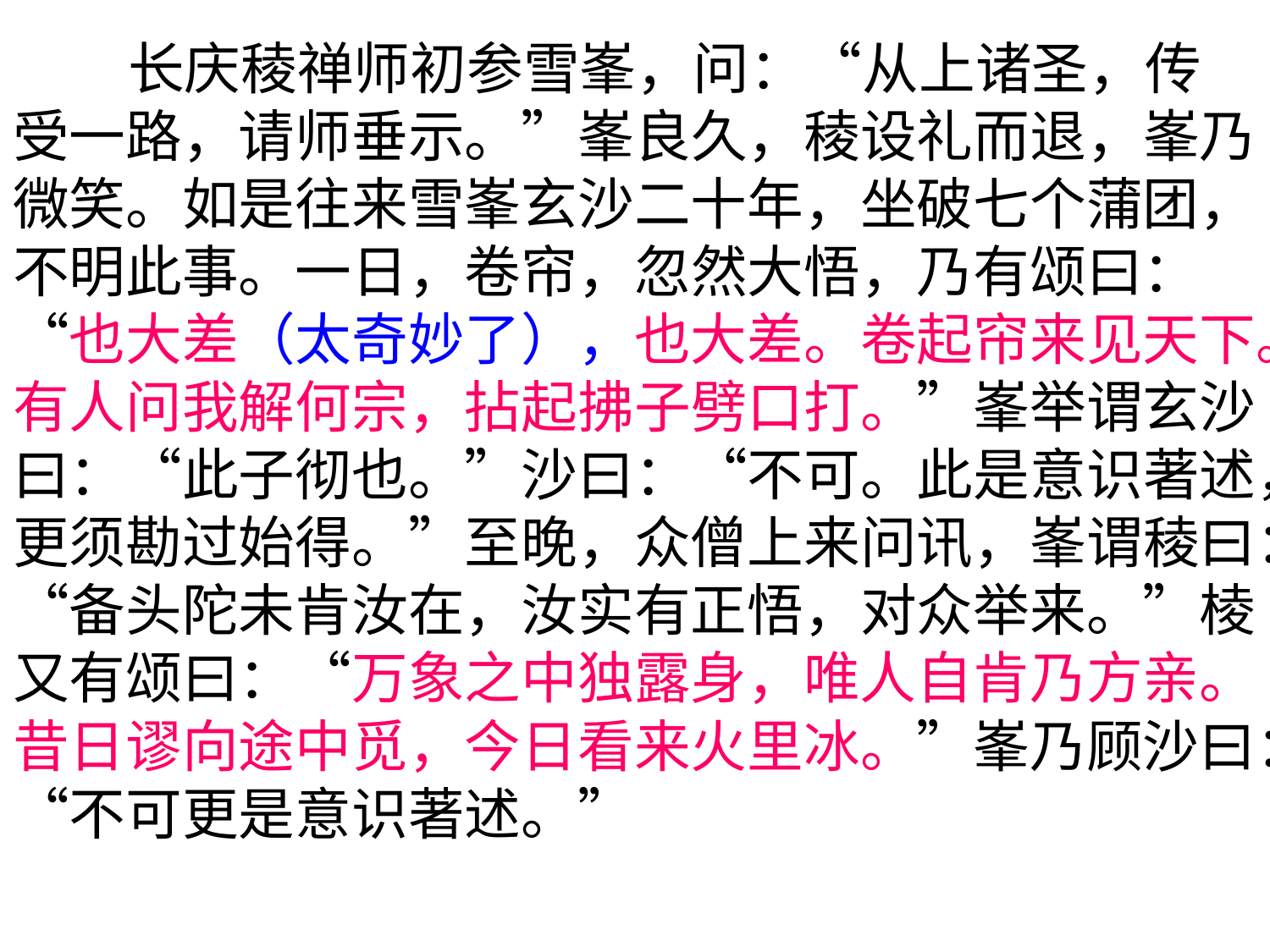

长庆稜禅师初参雪峯，问：“从上诸圣，传受一路，请师垂示。”峯良久，稜设礼而退，峯乃微笑。如是往来雪峯玄沙二十年，坐破七个蒲团，不明此事。一日，卷帘，忽然大悟，乃有颂曰：“也大差（太奇妙了），也大差。卷起帘来见天下。有人问我解何宗，拈起拂子劈口打。”峯举谓玄沙曰：“此子彻也。”沙曰：“不可。此是意识著述，更须勘过始得。”至晚，众僧上来问讯，峯谓稜曰：“备头陀未肯汝在，汝实有正悟，对众举来。”棱又有颂曰：“万象之中独露身，唯人自肯乃方亲。昔日谬向途中觅，今日看来火里冰。”峯乃顾沙曰：“不可更是意识著述。”